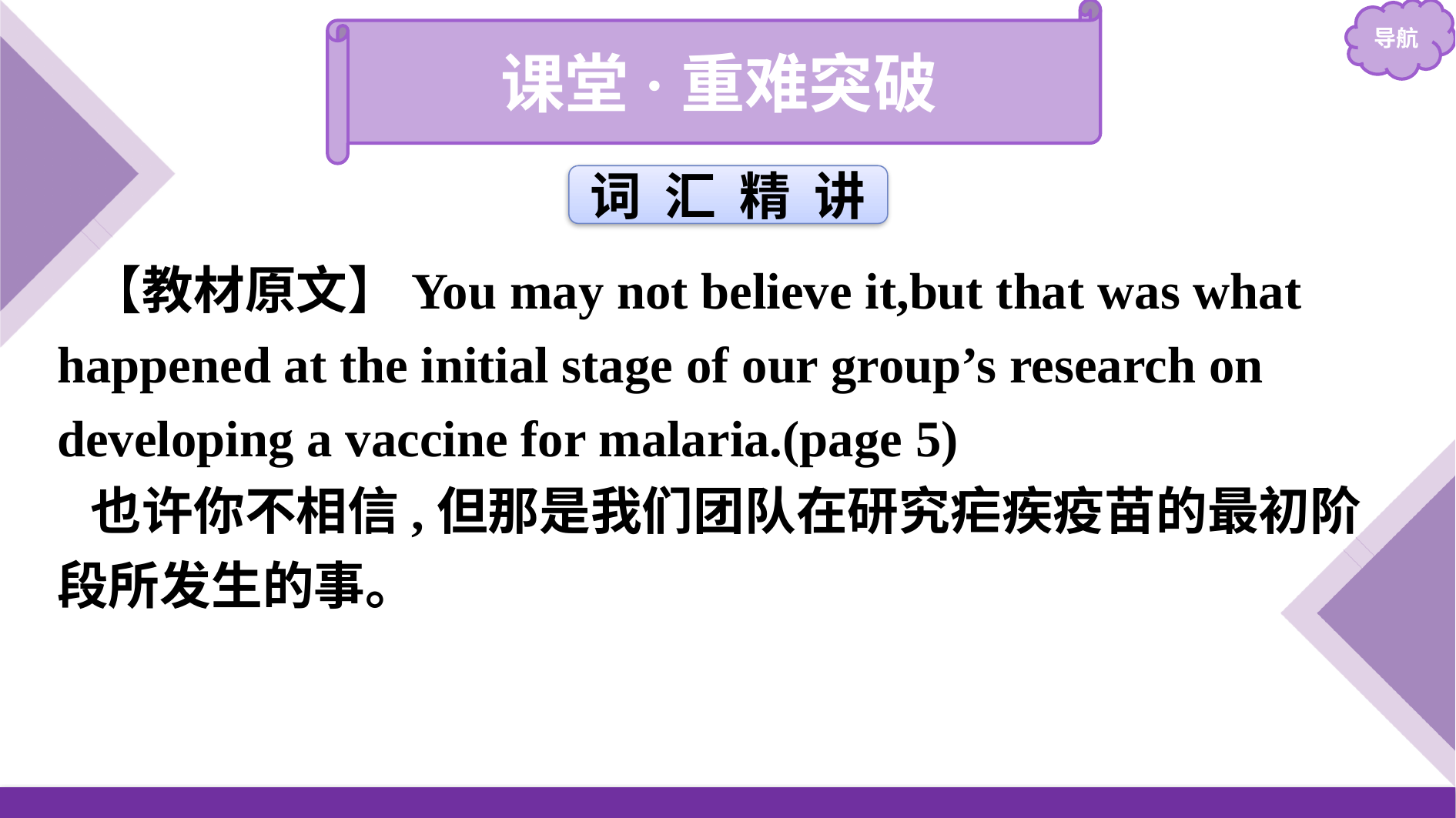

课堂·重难突破
词  汇  精  讲
【教材原文】You may not believe it,but that was what happened at the initial stage of our group’s research on developing a vaccine for malaria.(page 5)
也许你不相信,但那是我们团队在研究疟疾疫苗的最初阶段所发生的事。